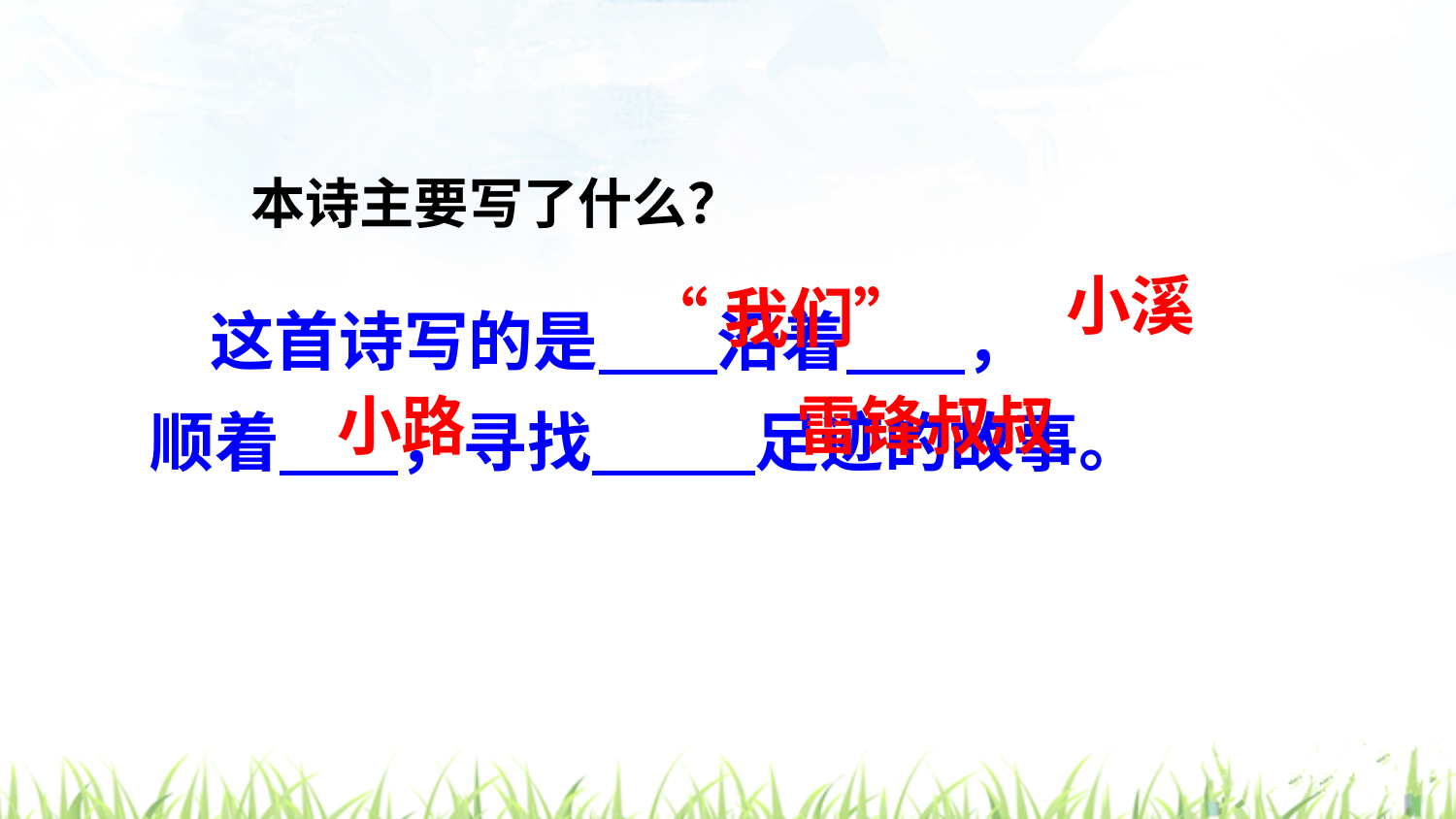

本诗主要写了什么？
小溪
   这首诗写的是        沿着        ，
顺着        ，寻找           足迹的故事。
“我们”
 小路
 雷锋叔叔